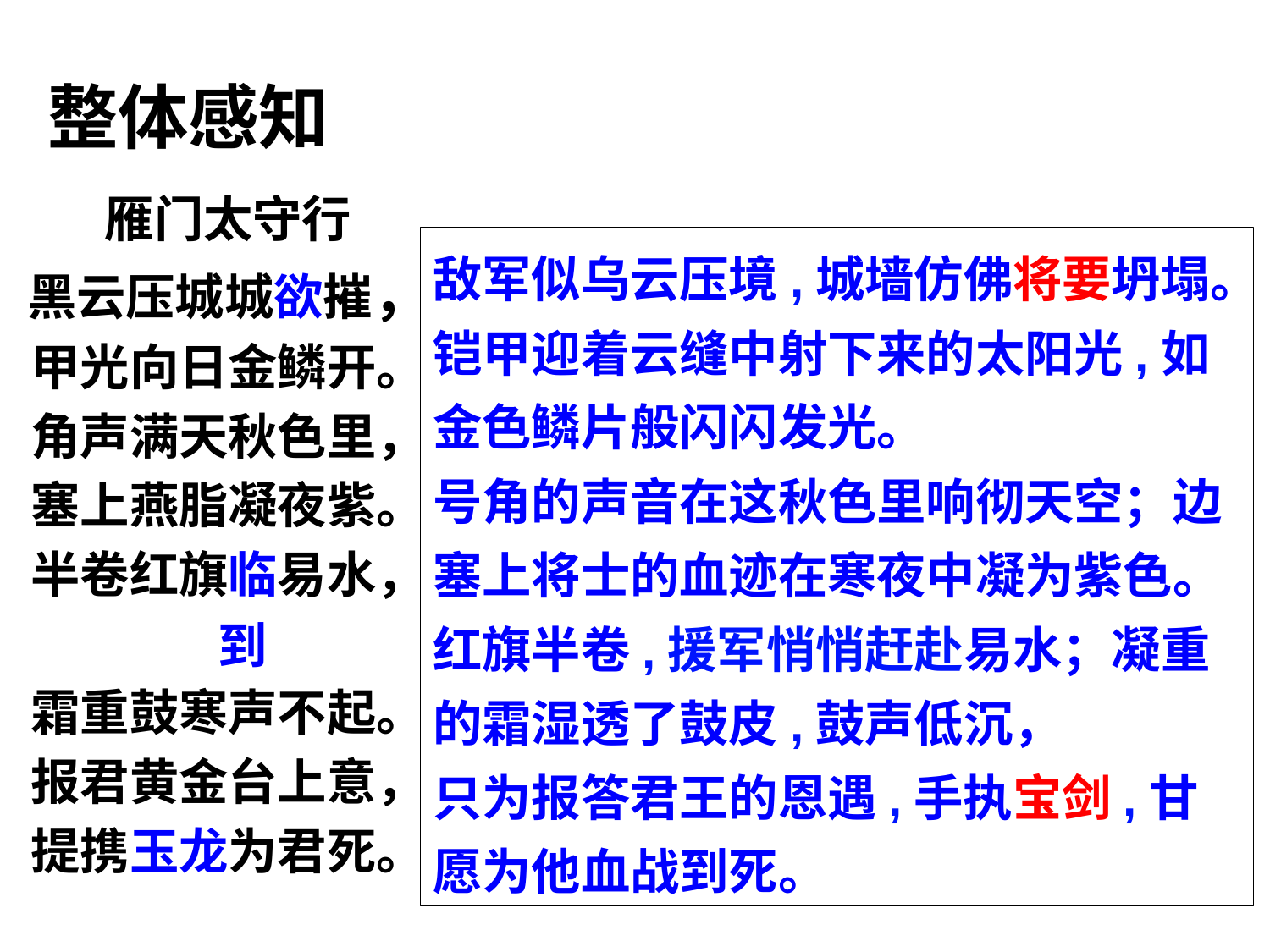

整体感知

雁门太守行
黑云压城城欲摧，
甲光向日金鳞开。
角声满天秋色里，
塞上燕脂凝夜紫。
半卷红旗临易水，

霜重鼓寒声不起。
报君黄金台上意，
提携玉龙为君死。

敌军似乌云压境,城墙仿佛将要坍塌。铠甲迎着云缝中射下来的太阳光,如金色鳞片般闪闪发光。
号角的声音在这秋色里响彻天空；边塞上将士的血迹在寒夜中凝为紫色。
红旗半卷,援军悄悄赶赴易水；凝重的霜湿透了鼓皮,鼓声低沉，
只为报答君王的恩遇,手执宝剑,甘愿为他血战到死。
到